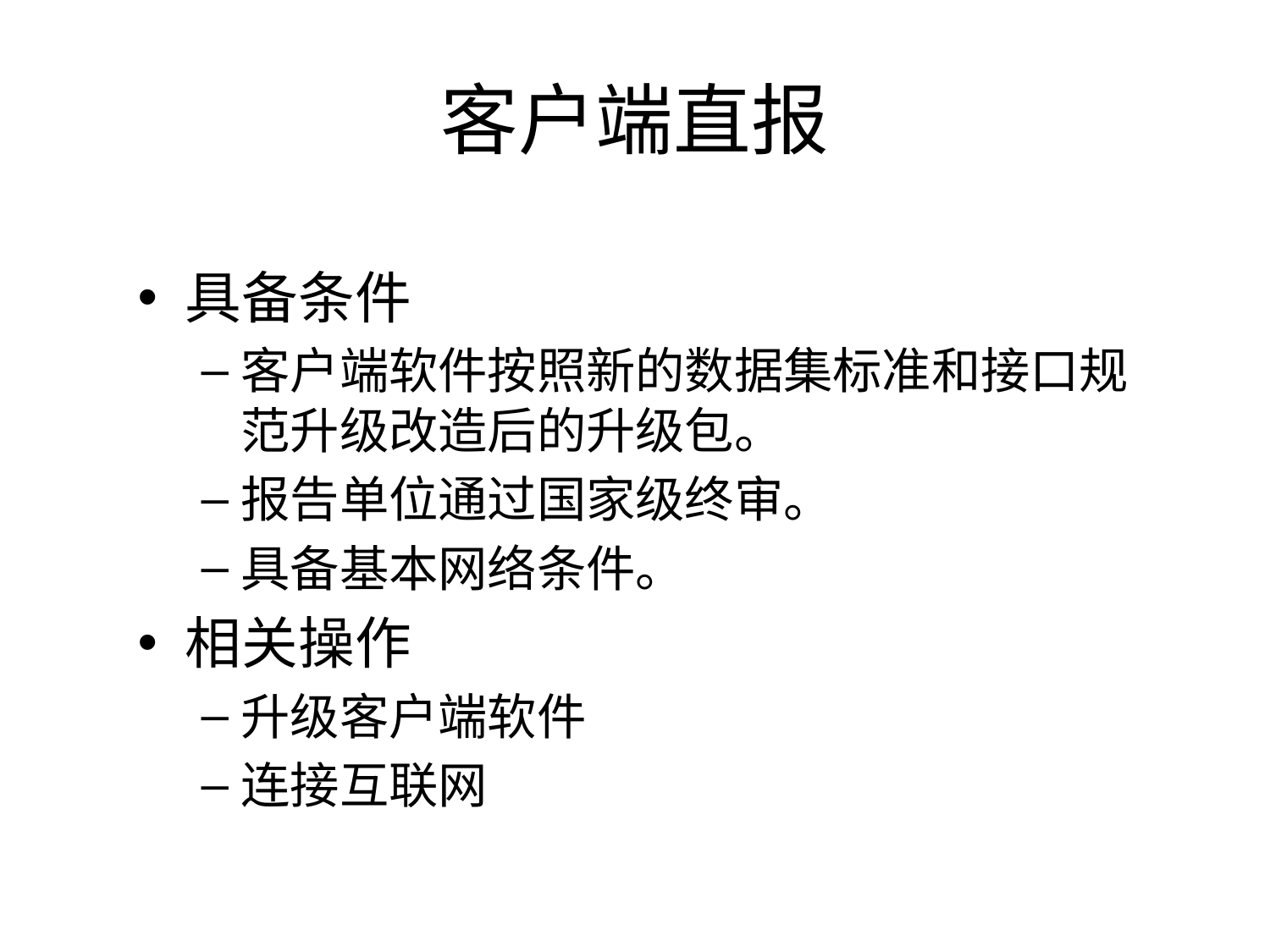

# 客户端直报
具备条件
客户端软件按照新的数据集标准和接口规范升级改造后的升级包。
报告单位通过国家级终审。
具备基本网络条件。
相关操作
升级客户端软件
连接互联网